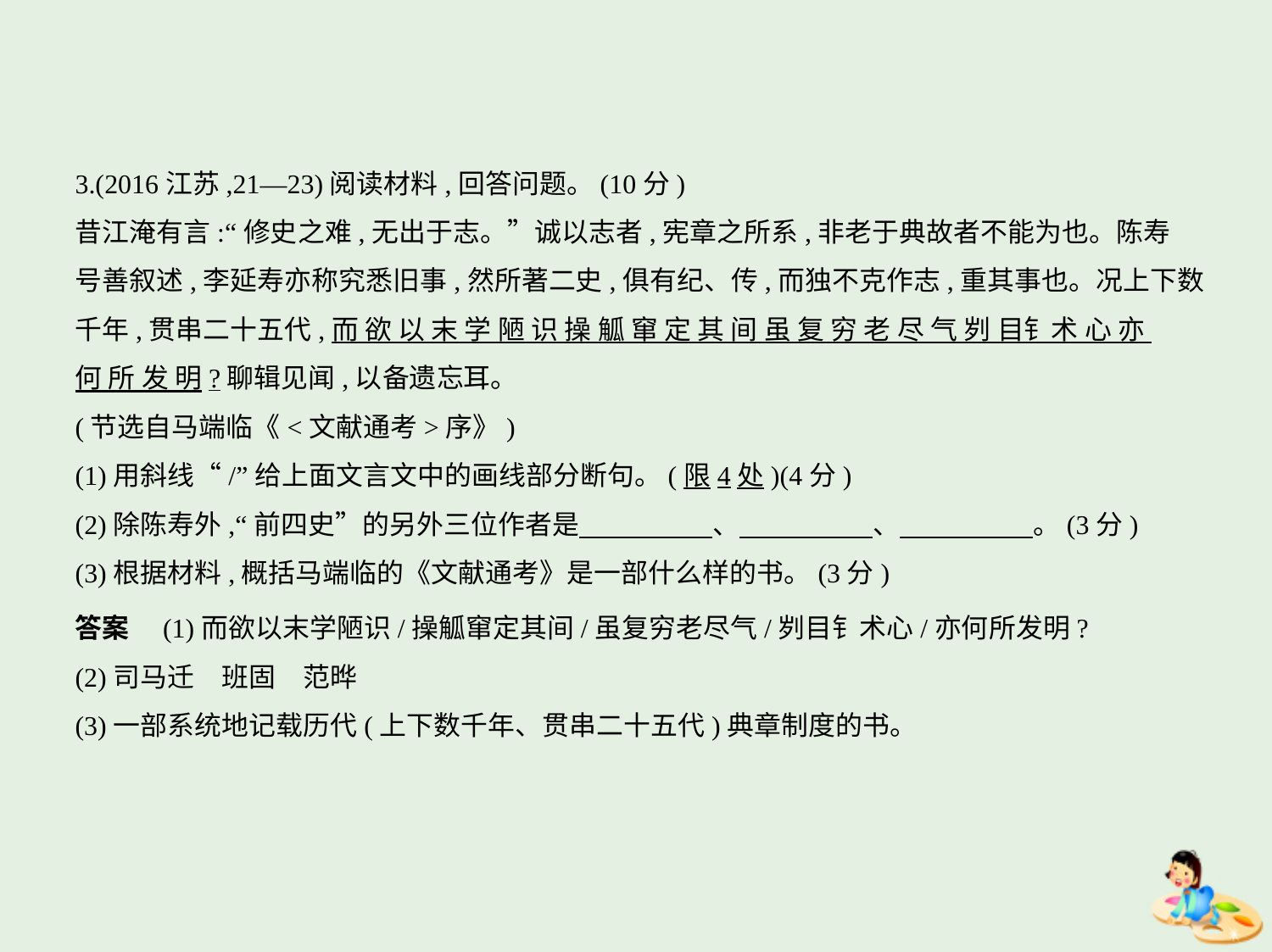

3.(2016江苏,21—23)阅读材料,回答问题。(10分)
昔江淹有言:“修史之难,无出于志。”诚以志者,宪章之所系,非老于典故者不能为也。陈寿
号善叙述,李延寿亦称究悉旧事,然所著二史,俱有纪、传,而独不克作志,重其事也。况上下数
千年,贯串二十五代,而 欲 以 末 学 陋 识 操 觚 窜 定 其 间 虽 复 穷 老 尽 气 刿 目钅术 心 亦
何 所 发 明?聊辑见闻,以备遗忘耳。
(节选自马端临《<文献通考>序》)
(1)用斜线“/”给上面文言文中的画线部分断句。(限4处)(4分)
(2)除陈寿外,“前四史”的另外三位作者是　　　　    、　　　　    、　　　　    。(3分)
(3)根据材料,概括马端临的《文献通考》是一部什么样的书。(3分)
答案　(1)而欲以末学陋识/操觚窜定其间/虽复穷老尽气/刿目钅术心/亦何所发明?
(2)司马迁　班固　范晔
(3)一部系统地记载历代(上下数千年、贯串二十五代)典章制度的书。